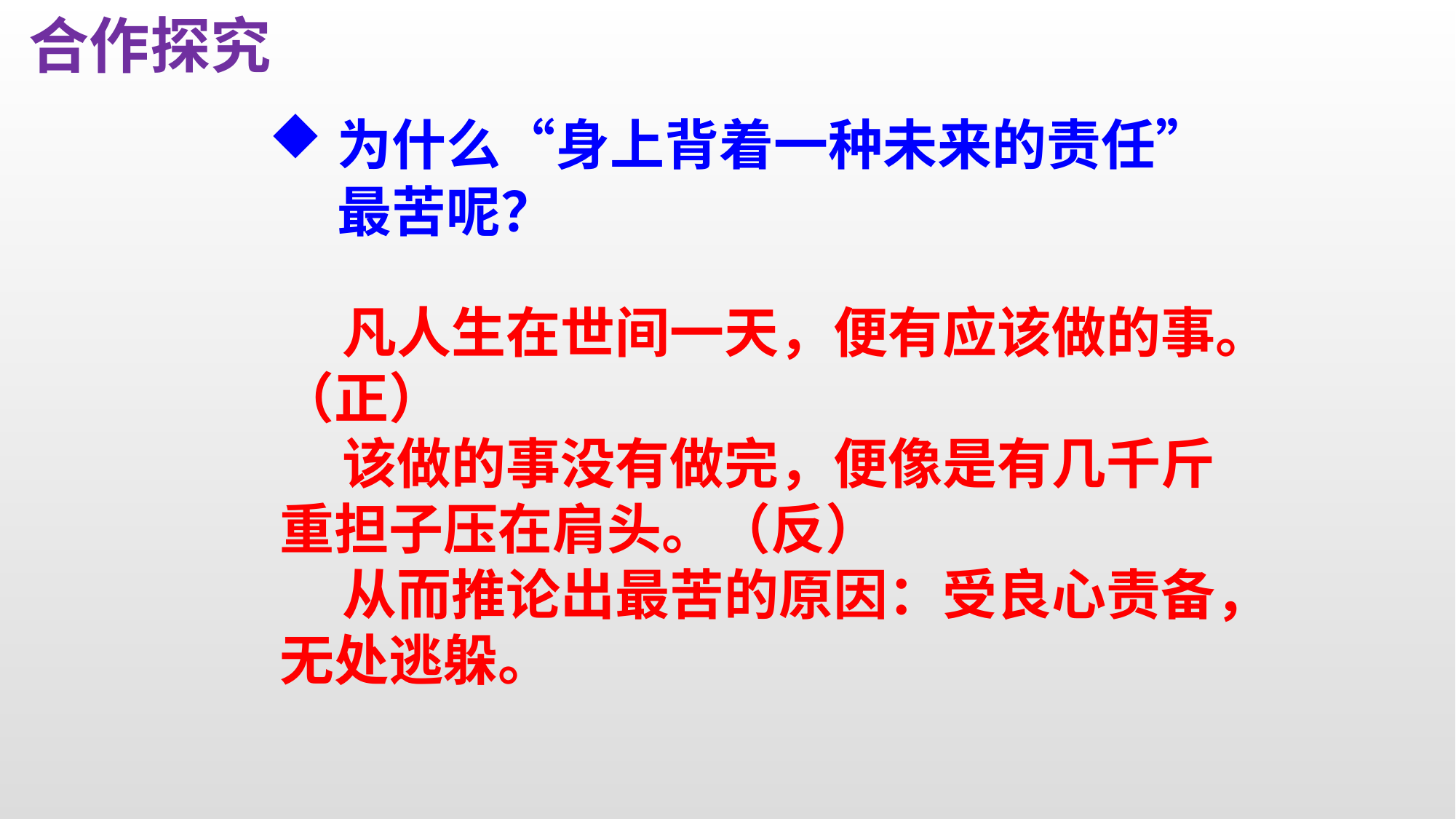

合作探究
为什么“身上背着一种未来的责任”最苦呢？
    凡人生在世间一天，便有应该做的事。（正）
    该做的事没有做完，便像是有几千斤重担子压在肩头。（反）
    从而推论出最苦的原因：受良心责备，无处逃躲。